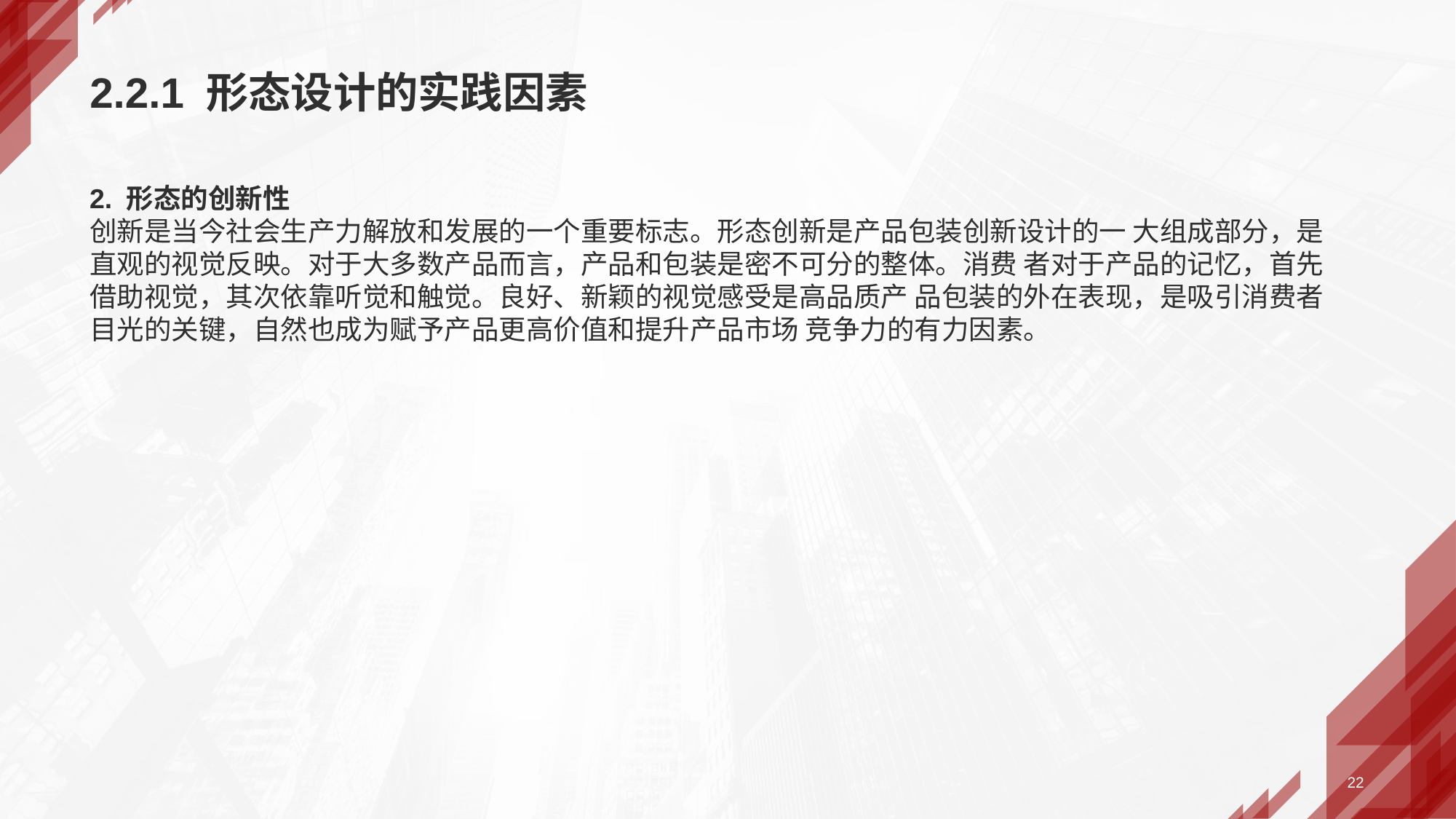

# 2.2.1 形态设计的实践因素
2. 形态的创新性
创新是当今社会生产力解放和发展的一个重要标志。形态创新是产品包装创新设计的一 大组成部分，是直观的视觉反映。对于大多数产品而言，产品和包装是密不可分的整体。消费 者对于产品的记忆，首先借助视觉，其次依靠听觉和触觉。良好、新颖的视觉感受是高品质产 品包装的外在表现，是吸引消费者目光的关键，自然也成为赋予产品更高价值和提升产品市场 竞争力的有力因素。
22